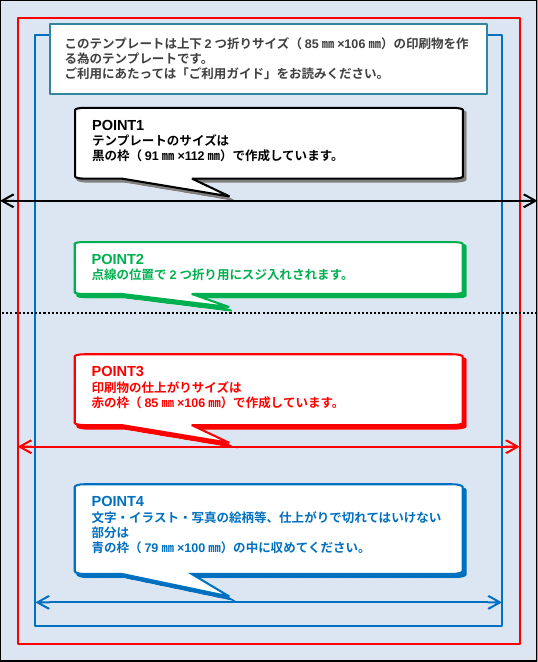

このテンプレートは上下2つ折りサイズ（85㎜×106㎜）の印刷物を作る為のテンプレートです。
ご利用にあたっては「ご利用ガイド」をお読みください。

POINT1
テンプレートのサイズは
黒の枠（91㎜×112㎜）で作成しています。
POINT2
点線の位置で2つ折り用にスジ入れされます。
POINT3
印刷物の仕上がりサイズは
赤の枠（85㎜×106㎜）で作成しています。
POINT4
文字・イラスト・写真の絵柄等、仕上がりで切れてはいけない部分は
青の枠（79㎜×100㎜）の中に収めてください。